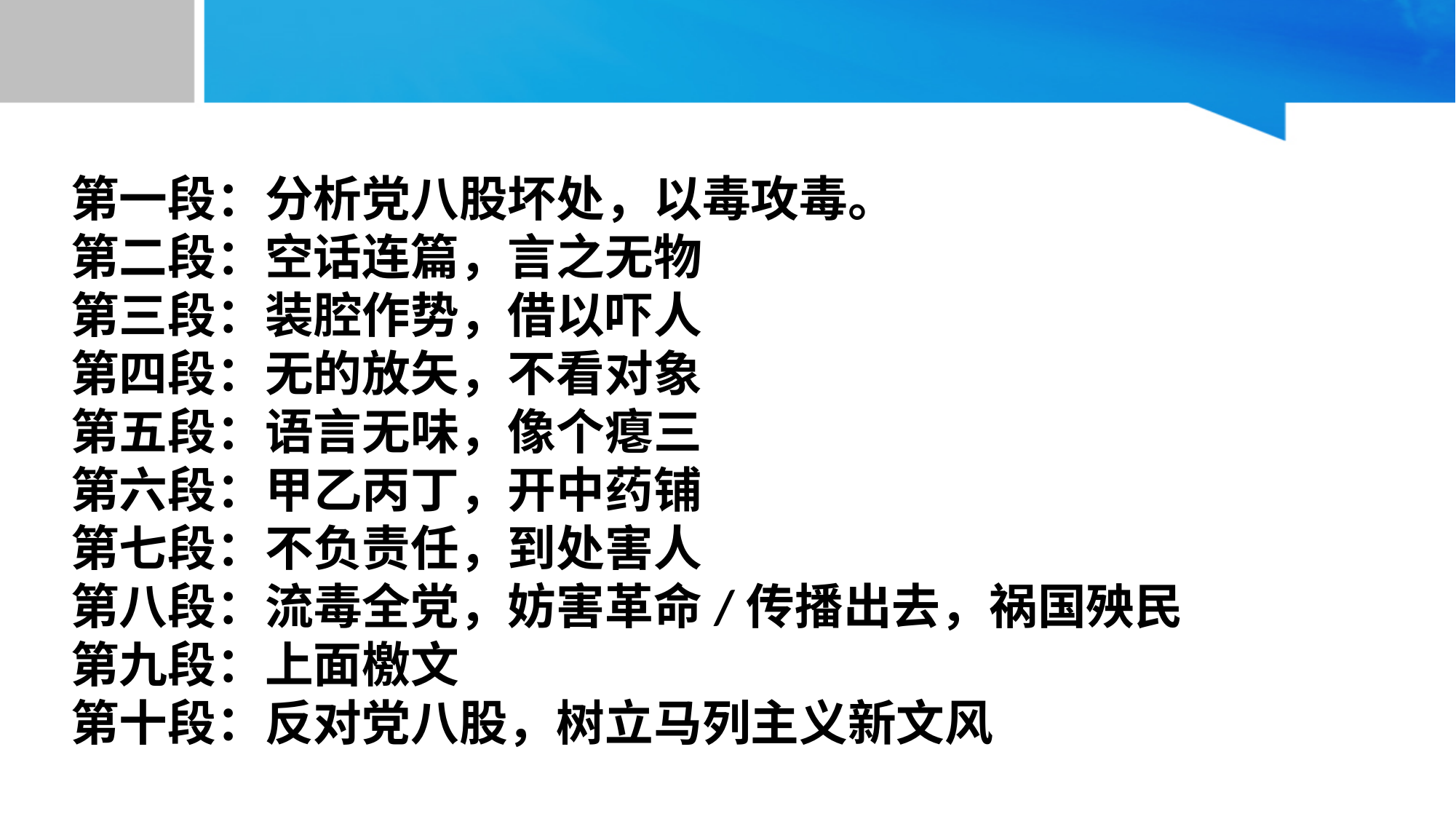

第一段：分析党八股坏处，以毒攻毒。
第二段：空话连篇，言之无物
第三段：装腔作势，借以吓人
第四段：无的放矢，不看对象
第五段：语言无味，像个瘪三
第六段：甲乙丙丁，开中药铺
第七段：不负责任，到处害人
第八段：流毒全党，妨害革命/传播出去，祸国殃民
第九段：上面檄文
第十段：反对党八股，树立马列主义新文风